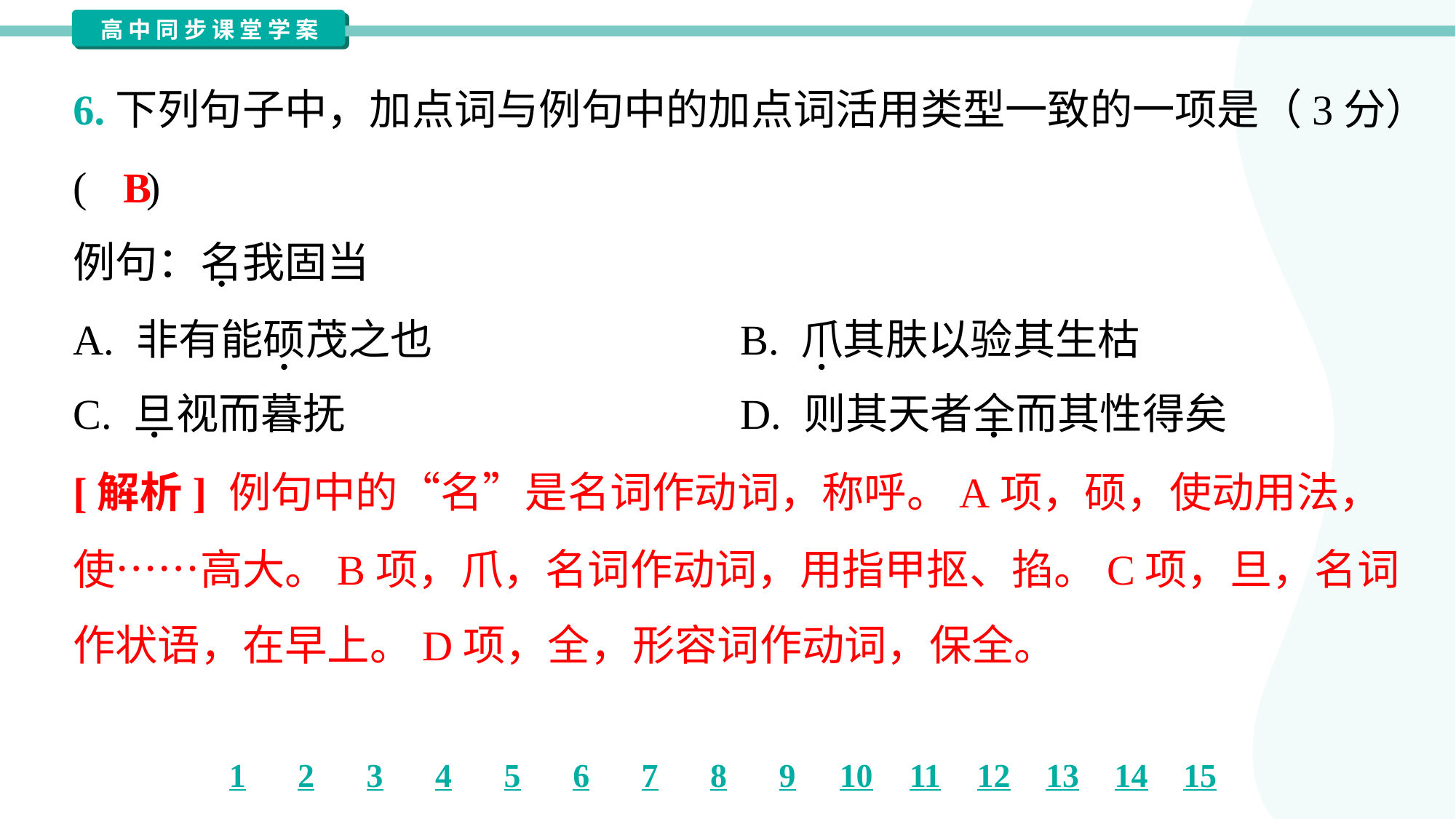

6.下列句子中，加点词与例句中的加点词活用类型一致的一项是（3分）
(     )
例句：名我固当
B

A. 非有能硕茂之也	B. 爪其肤以验其生枯
C. 旦视而暮抚	D. 则其天者全而其性得矣

[解析] 例句中的“名”是名词作动词，称呼。A项，硕，使动用法，
使……高大。B项，爪，名词作动词，用指甲抠、掐。C项，旦，名词
作状语，在早上。D项，全，形容词作动词，保全。